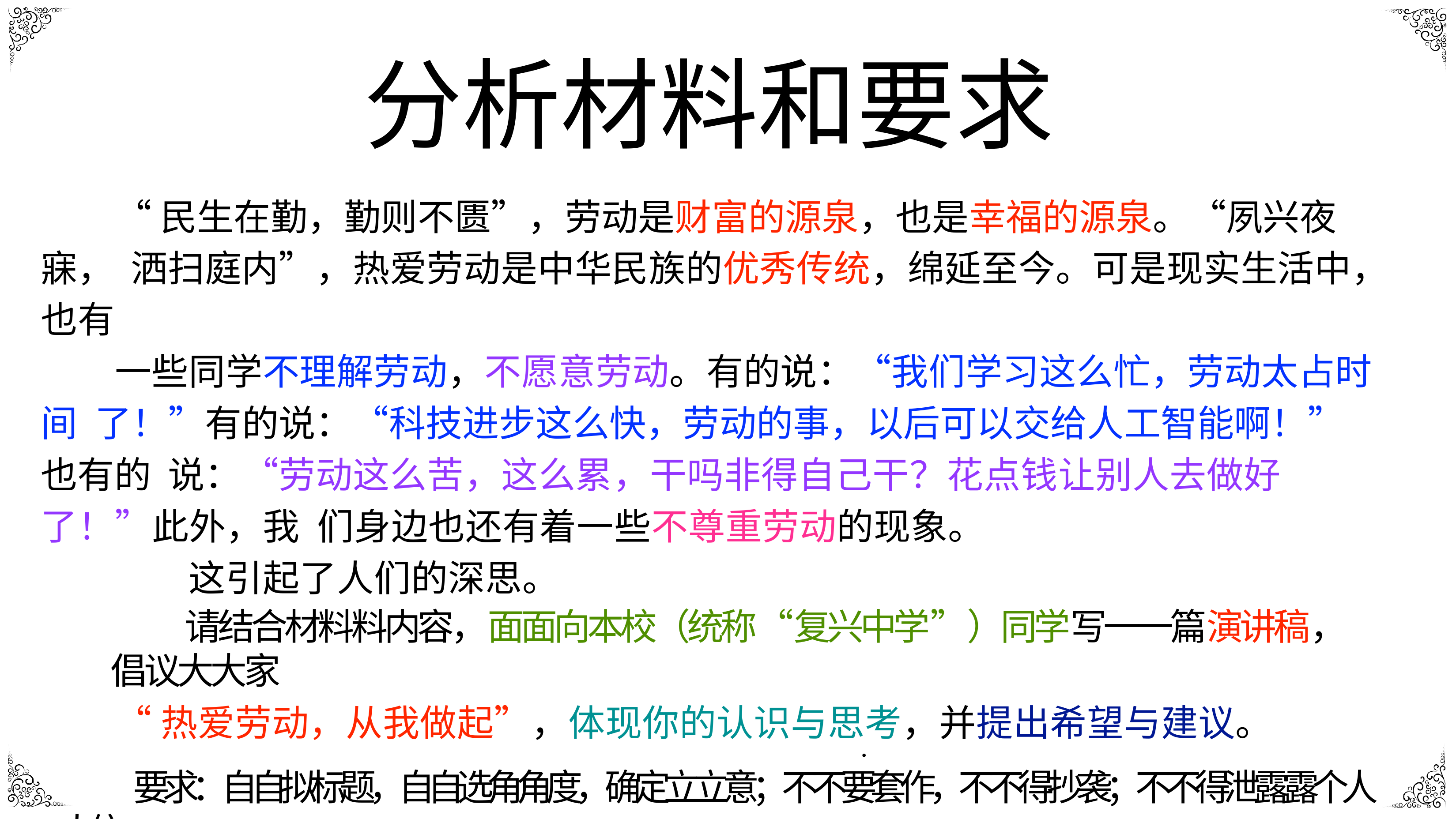

# 分析材料和要求
“民生在勤，勤则不匮”，劳动是财富的源泉，也是幸福的源泉。“夙兴夜寐，  洒扫庭内”，热爱劳动是中华民族的优秀传统，绵延至今。可是现实生活中，也有
一些同学不理解劳动，不愿意劳动。有的说：“我们学习这么忙，劳动太占时间  了！”有的说：“科技进步这么快，劳动的事，以后可以交给人工智能啊！”也有的  说：“劳动这么苦，这么累，干吗非得自己干？花点钱让别人去做好了！”此外，我  们身边也还有着一些不尊重劳动的现象。
这引起了人们的深思。
请结合材料料内容，⾯面向本校（统称“复兴中学”）同学写⼀一篇演讲稿，倡议⼤大家
“热爱劳动，从我做起”，体现你的认识与思考，并提出希望与建议。
•
要求：⾃自拟标题，⾃自选⻆角度，确定⽴立意；不不要套作，不不得抄袭；不不得泄露露个⼈人信
息；不不少于800字。